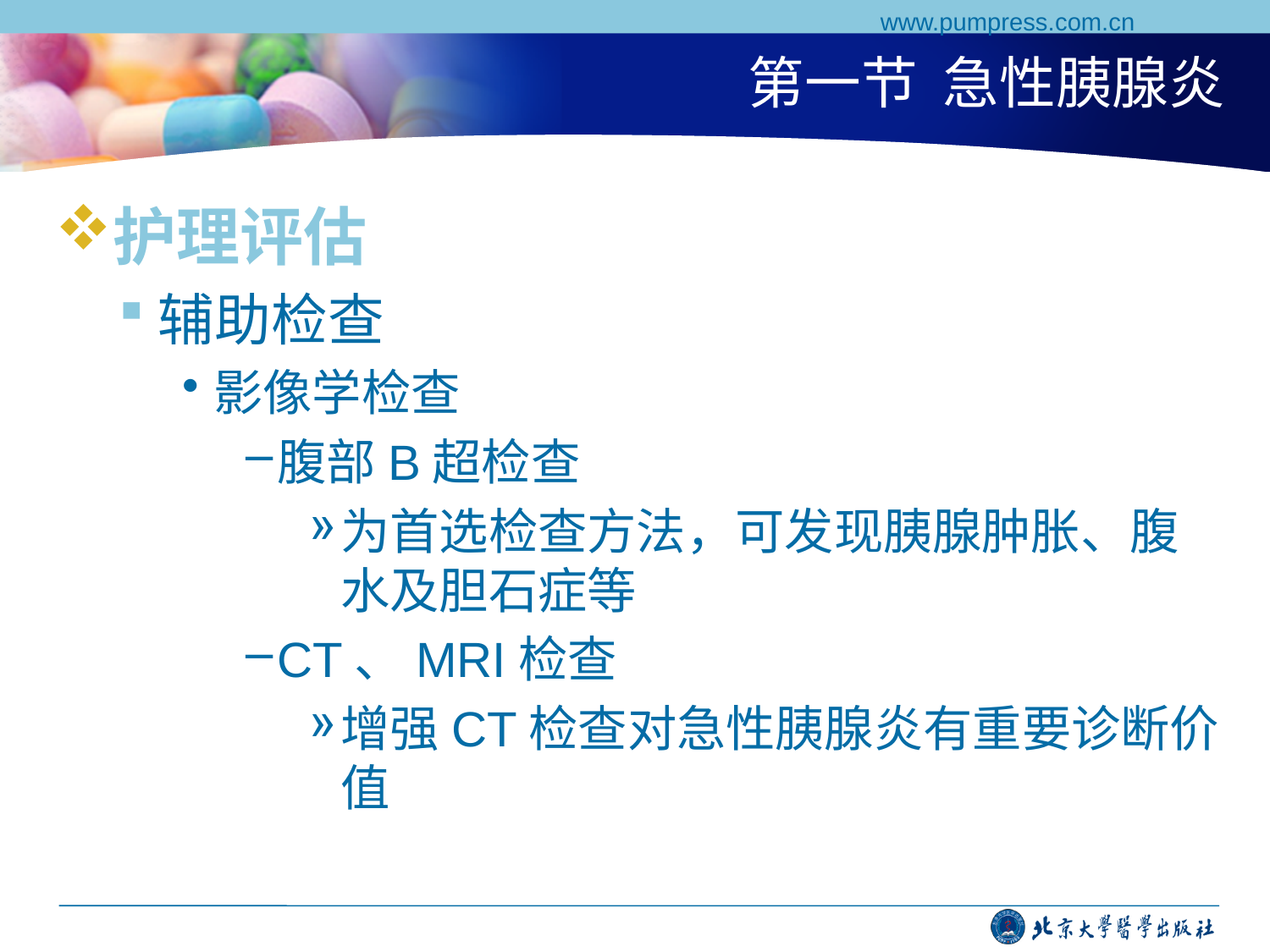

www.pumpress.com.cn
# 第一节  急性胰腺炎
护理评估
辅助检查
影像学检查
腹部B超检查
为首选检查方法，可发现胰腺肿胀、腹水及胆石症等
CT、MRI检查
增强CT检查对急性胰腺炎有重要诊断价值